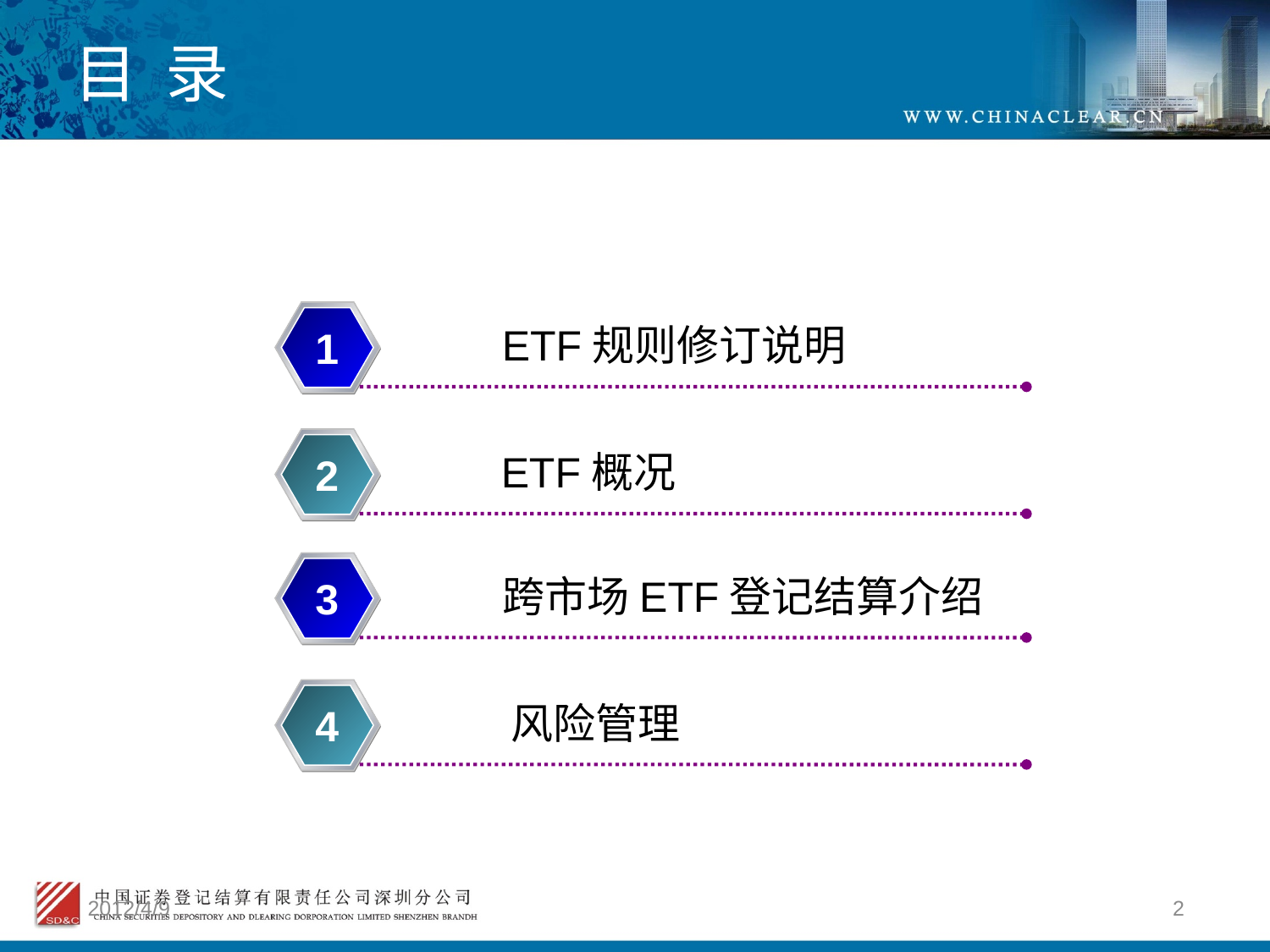

# 目  录

ETF规则修订说明
1

ETF概况
2

跨市场ETF登记结算介绍
3

风险管理
4

2012/4/9
2